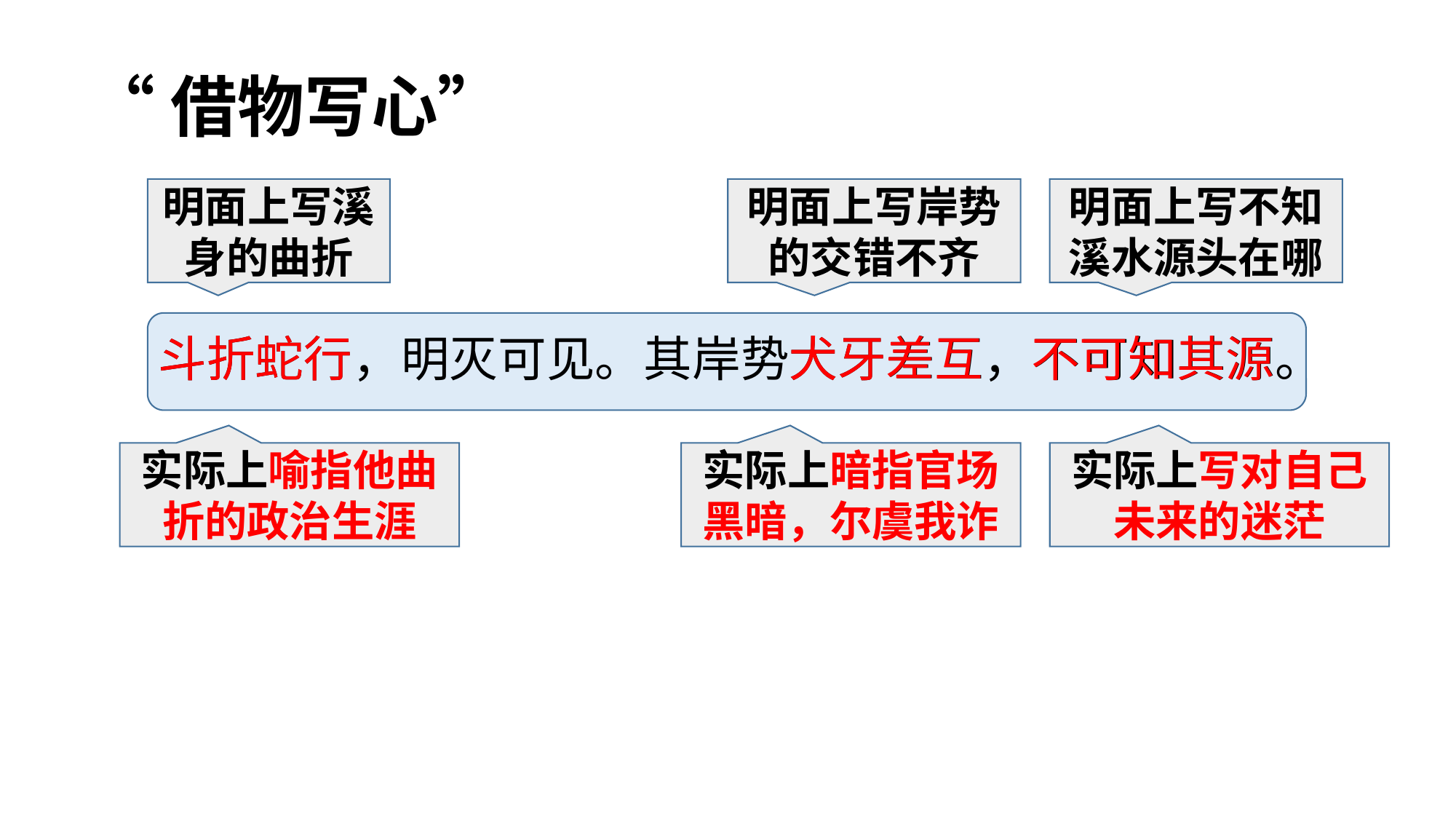

# “借物写心”
明面上写溪身的曲折
明面上写岸势的交错不齐
明面上写不知溪水源头在哪

斗折蛇行，明灭可见。其岸势犬牙差互，不可知其源。
斗折蛇行
犬牙差互
不可知其源
实际上喻指他曲折的政治生涯
实际上暗指官场黑暗，尔虞我诈
实际上写对自己未来的迷茫